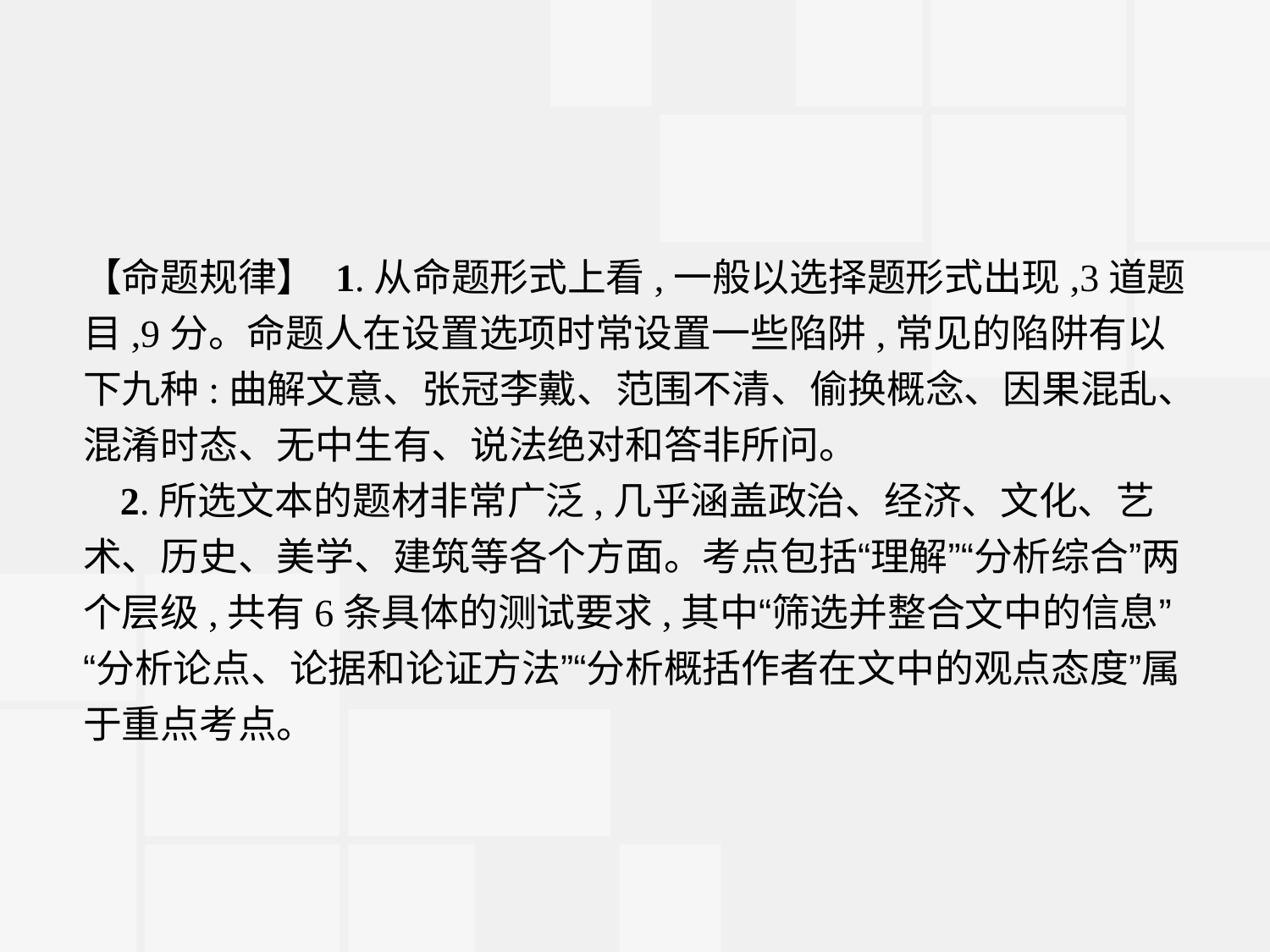

【命题规律】 1.从命题形式上看,一般以选择题形式出现,3道题目,9分。命题人在设置选项时常设置一些陷阱,常见的陷阱有以下九种:曲解文意、张冠李戴、范围不清、偷换概念、因果混乱、混淆时态、无中生有、说法绝对和答非所问。
2.所选文本的题材非常广泛,几乎涵盖政治、经济、文化、艺术、历史、美学、建筑等各个方面。考点包括“理解”“分析综合”两个层级,共有6条具体的测试要求,其中“筛选并整合文中的信息”“分析论点、论据和论证方法”“分析概括作者在文中的观点态度”属于重点考点。